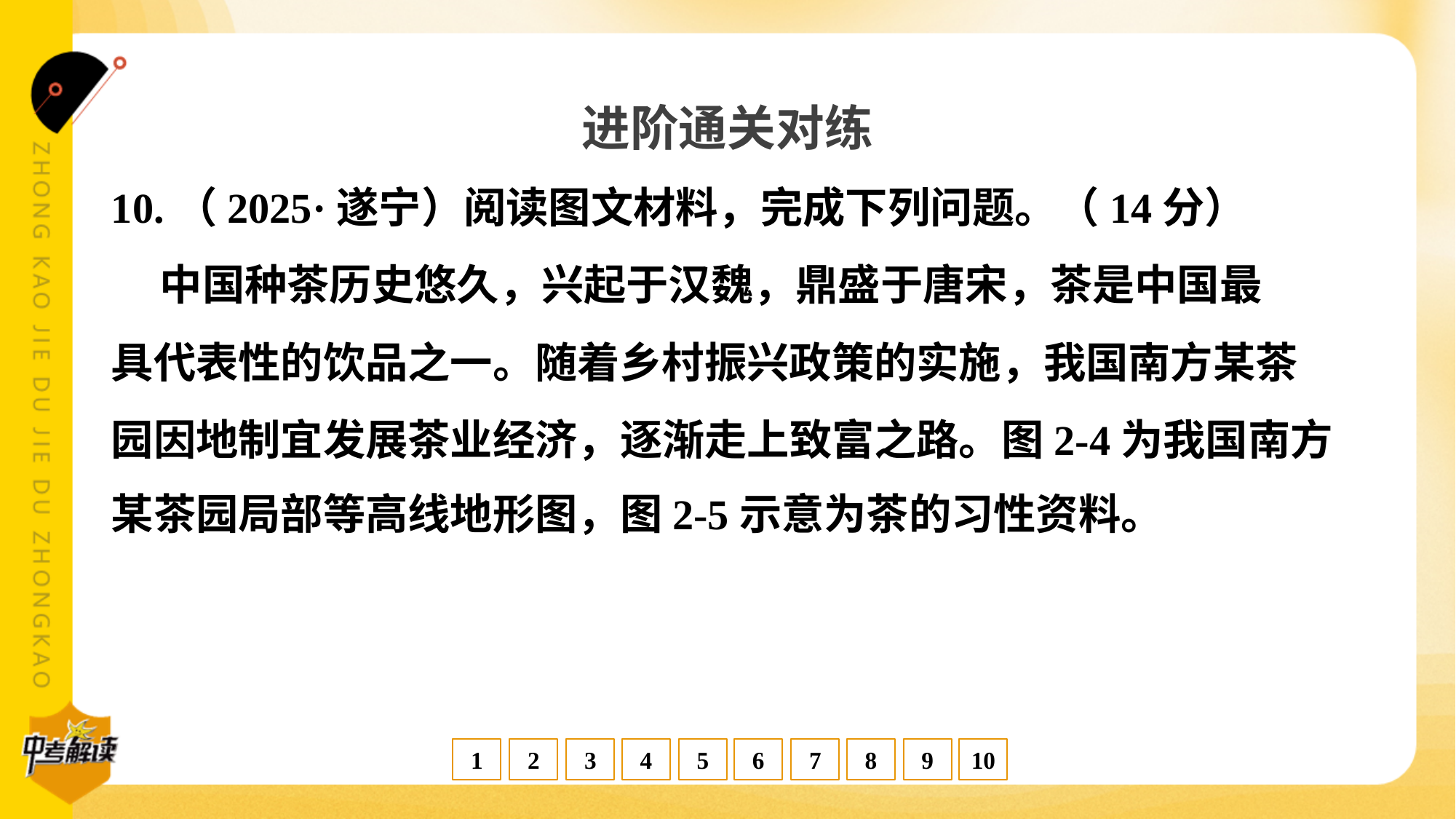

进阶通关对练
10.（2025·遂宁）阅读图文材料，完成下列问题。（14分）
    中国种茶历史悠久，兴起于汉魏，鼎盛于唐宋，茶是中国最
具代表性的饮品之一。随着乡村振兴政策的实施，我国南方某茶
园因地制宜发展茶业经济，逐渐走上致富之路。图2-4为我国南方
某茶园局部等高线地形图，图2-5示意为茶的习性资料。